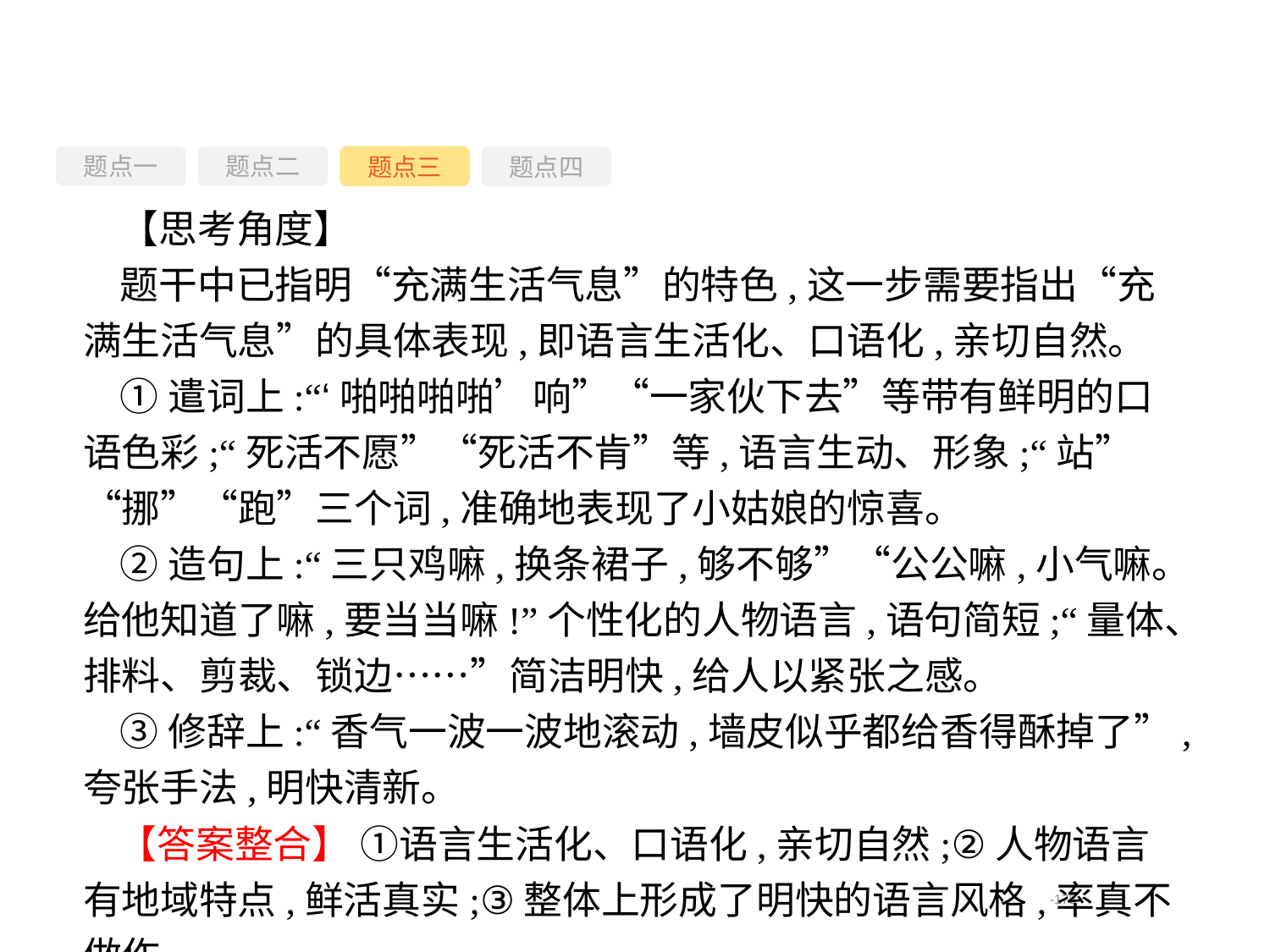

题点一
题点三
题点四
题点二
【思考角度】
题干中已指明“充满生活气息”的特色,这一步需要指出“充满生活气息”的具体表现,即语言生活化、口语化,亲切自然。
①遣词上:“‘啪啪啪啪’响”“一家伙下去”等带有鲜明的口语色彩;“死活不愿”“死活不肯”等,语言生动、形象;“站”“挪”“跑”三个词,准确地表现了小姑娘的惊喜。
②造句上:“三只鸡嘛,换条裙子,够不够”“公公嘛,小气嘛。给他知道了嘛,要当当嘛!”个性化的人物语言,语句简短;“量体、排料、剪裁、锁边……”简洁明快,给人以紧张之感。
③修辞上:“香气一波一波地滚动,墙皮似乎都给香得酥掉了”,夸张手法,明快清新。
【答案整合】 ①语言生活化、口语化,亲切自然;②人物语言有地域特点,鲜活真实;③整体上形成了明快的语言风格,率真不做作。
-178-